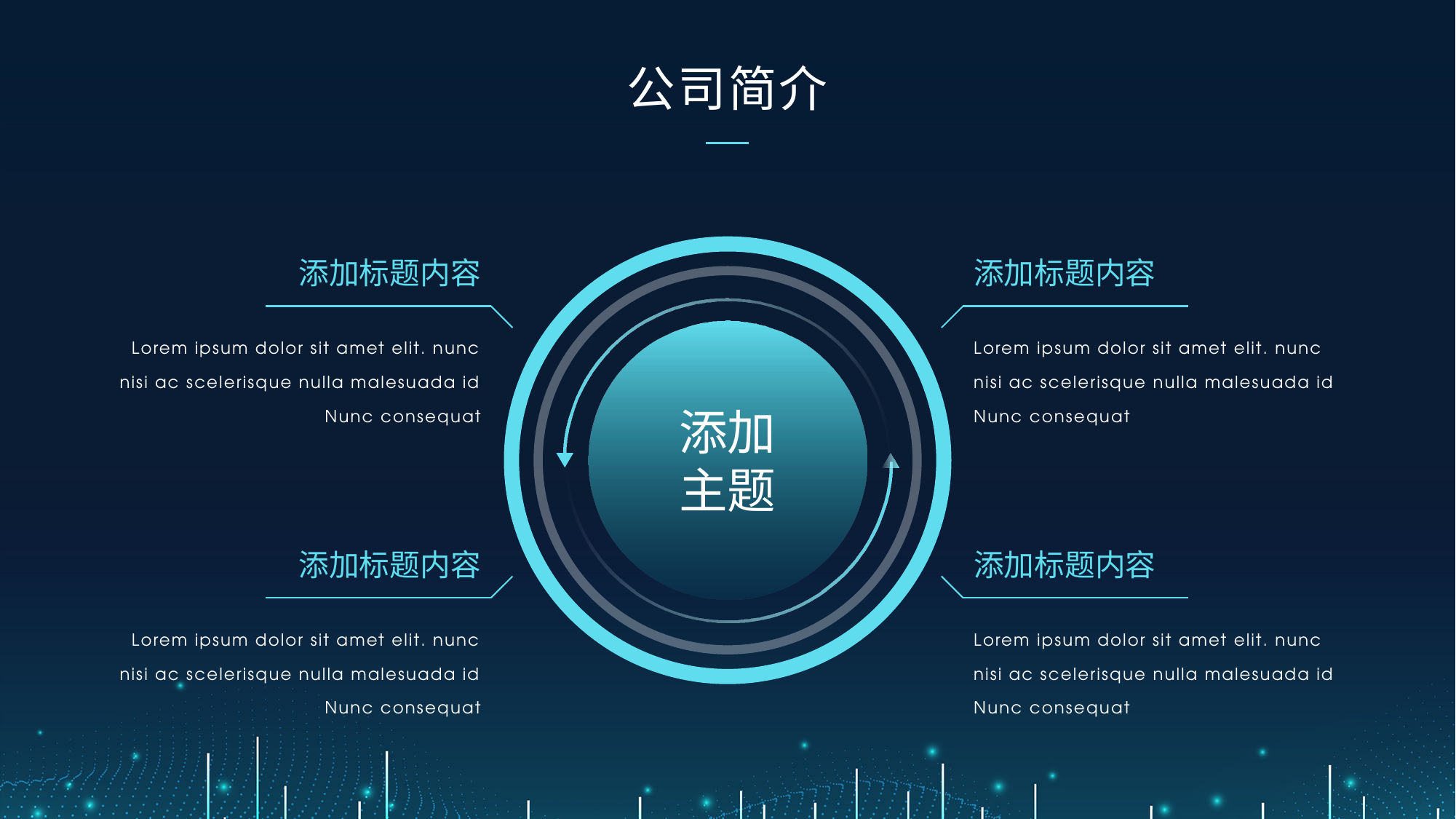

公司简介

添加标题内容
添加标题内容

Lorem ipsum dolor sit amet elit. nunc nisi ac scelerisque nulla malesuada id Nunc consequat
Lorem ipsum dolor sit amet elit. nunc nisi ac scelerisque nulla malesuada id Nunc consequat
添加
主题
添加标题内容
添加标题内容
Lorem ipsum dolor sit amet elit. nunc nisi ac scelerisque nulla malesuada id Nunc consequat
Lorem ipsum dolor sit amet elit. nunc nisi ac scelerisque nulla malesuada id Nunc consequat